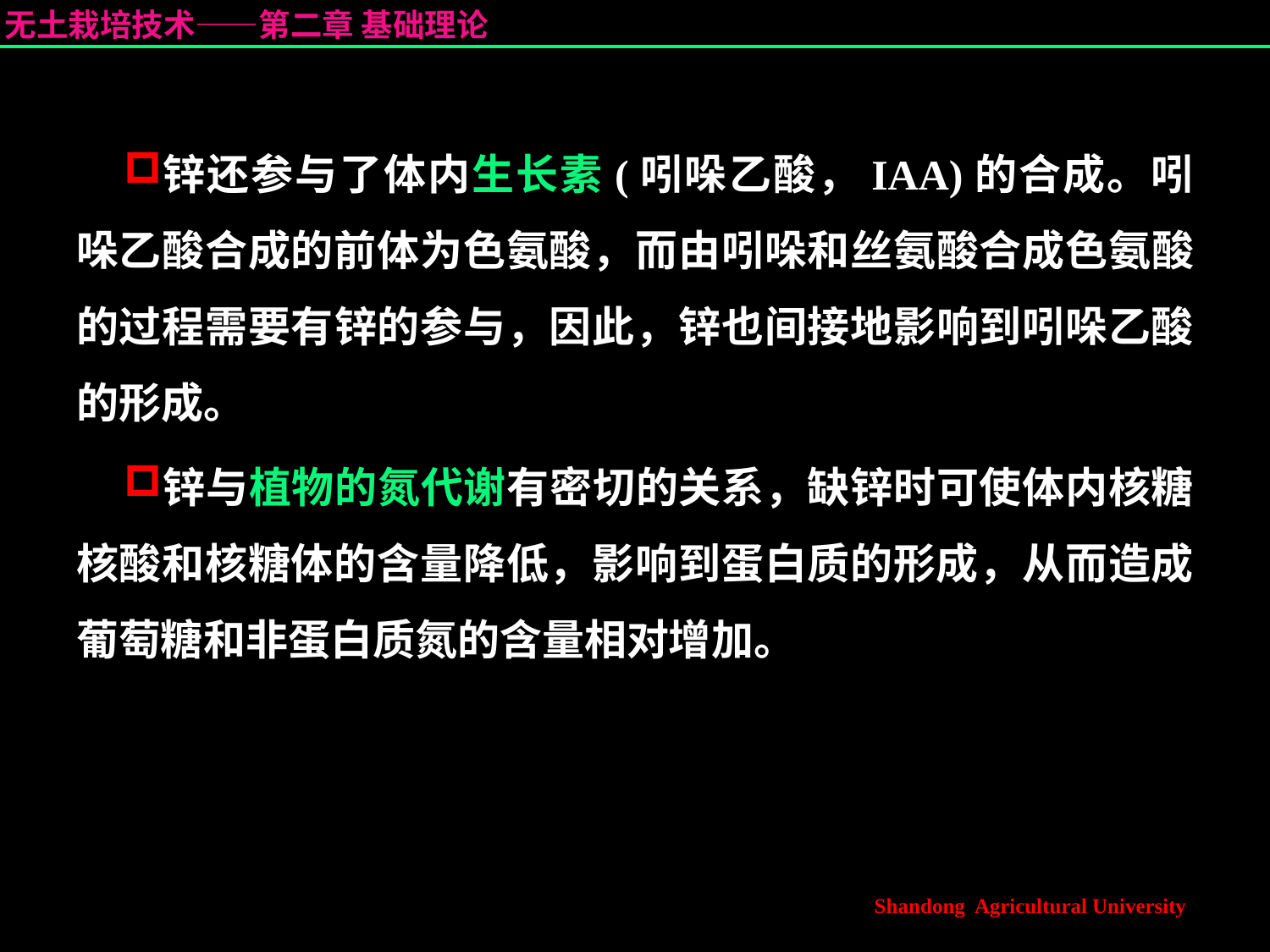

锌还参与了体内生长素(吲哚乙酸，IAA)的合成。吲哚乙酸合成的前体为色氨酸，而由吲哚和丝氨酸合成色氨酸的过程需要有锌的参与，因此，锌也间接地影响到吲哚乙酸的形成。
锌与植物的氮代谢有密切的关系，缺锌时可使体内核糖核酸和核糖体的含量降低，影响到蛋白质的形成，从而造成葡萄糖和非蛋白质氮的含量相对增加。